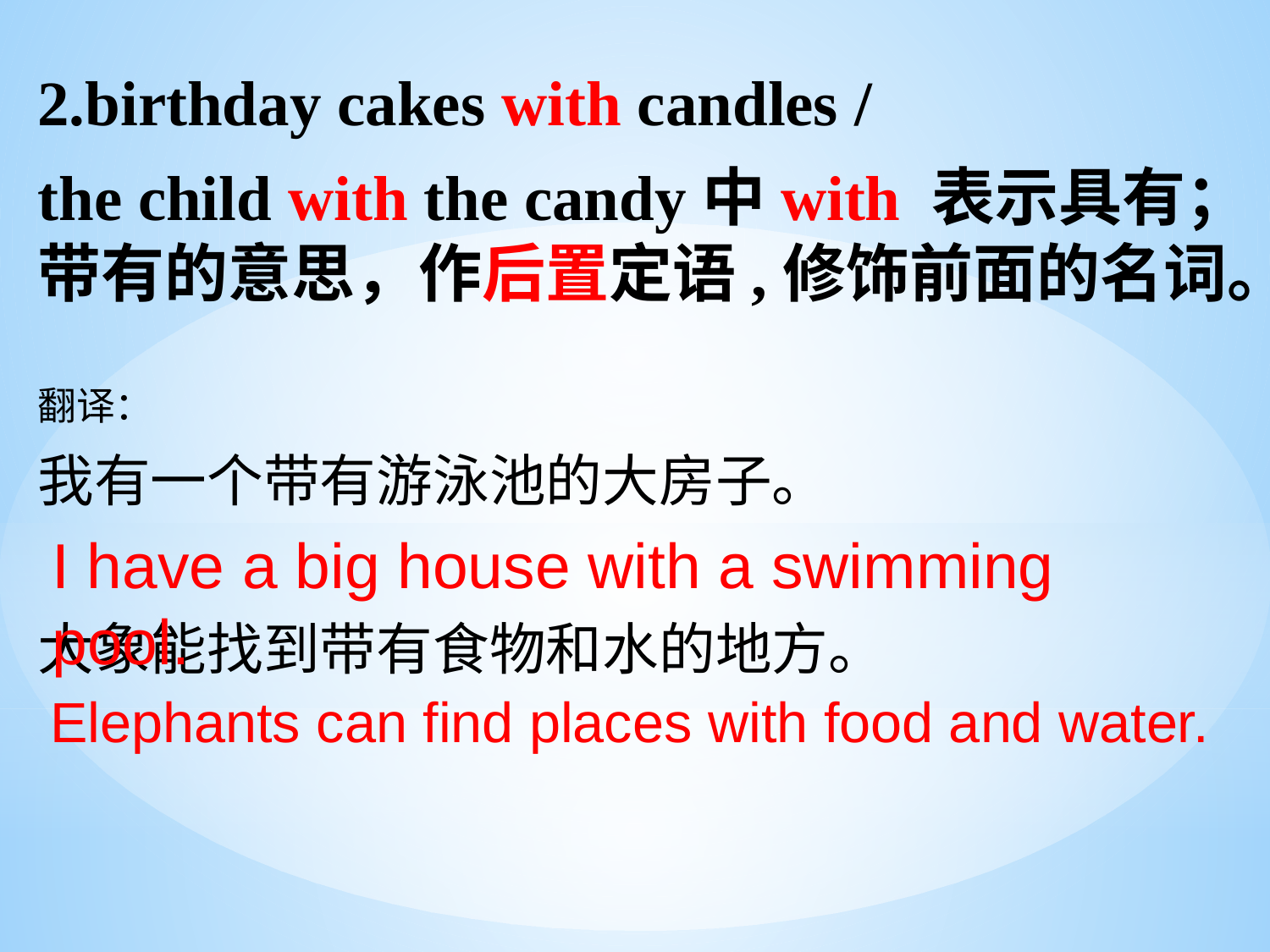

2.birthday cakes with candles /
the child with the candy中with 表示具有；带有的意思，作后置定语,修饰前面的名词。

翻译：
我有一个带有游泳池的大房子。

大象能找到带有食物和水的地方。
I have a big house with a swimming pool.
Elephants can find places with food and water.